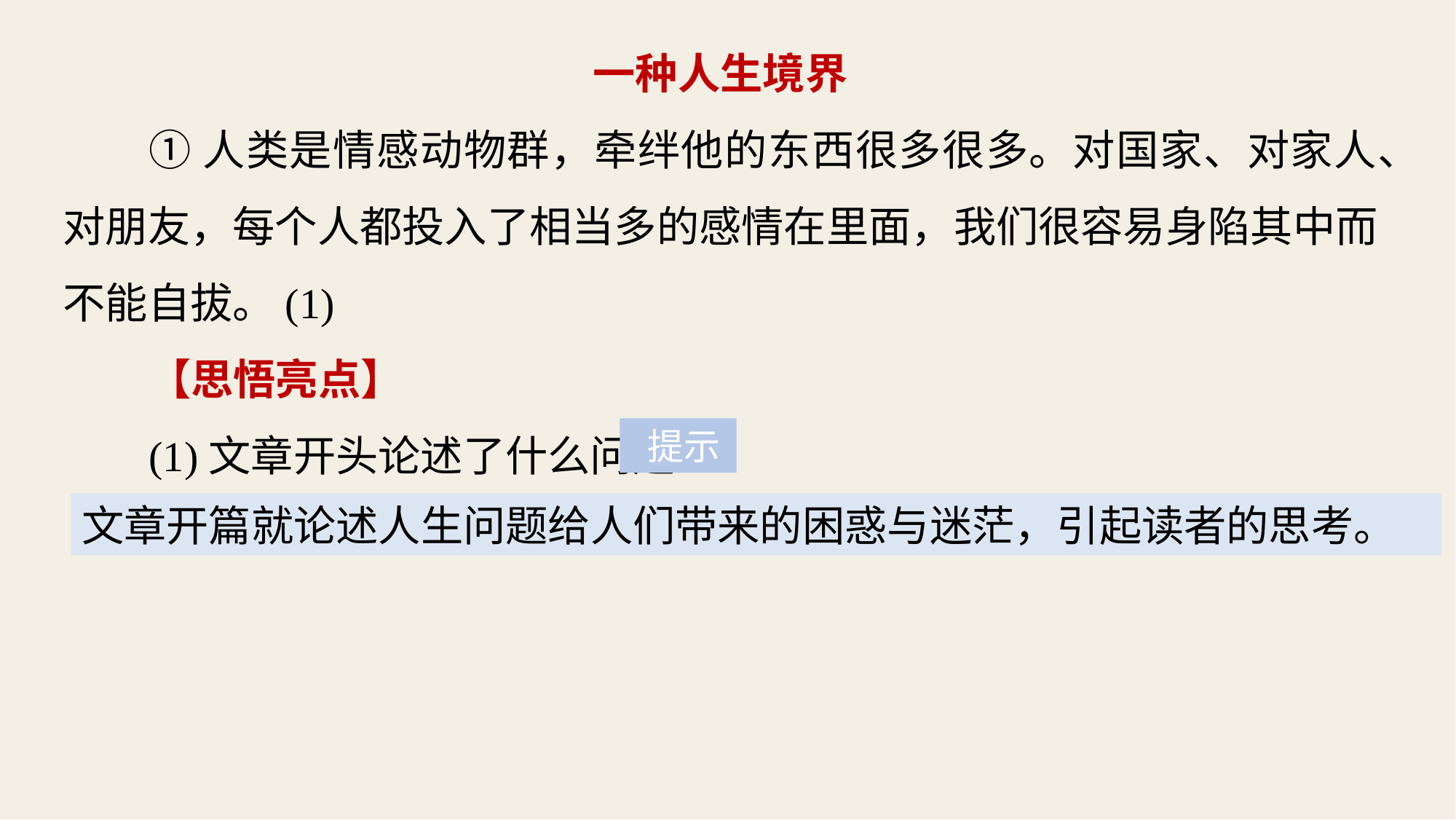

一种人生境界
①人类是情感动物群，牵绊他的东西很多很多。对国家、对家人、对朋友，每个人都投入了相当多的感情在里面，我们很容易身陷其中而不能自拔。(1)
【思悟亮点】
(1)文章开头论述了什么问题？
 提示
文章开篇就论述人生问题给人们带来的困惑与迷茫，引起读者的思考。